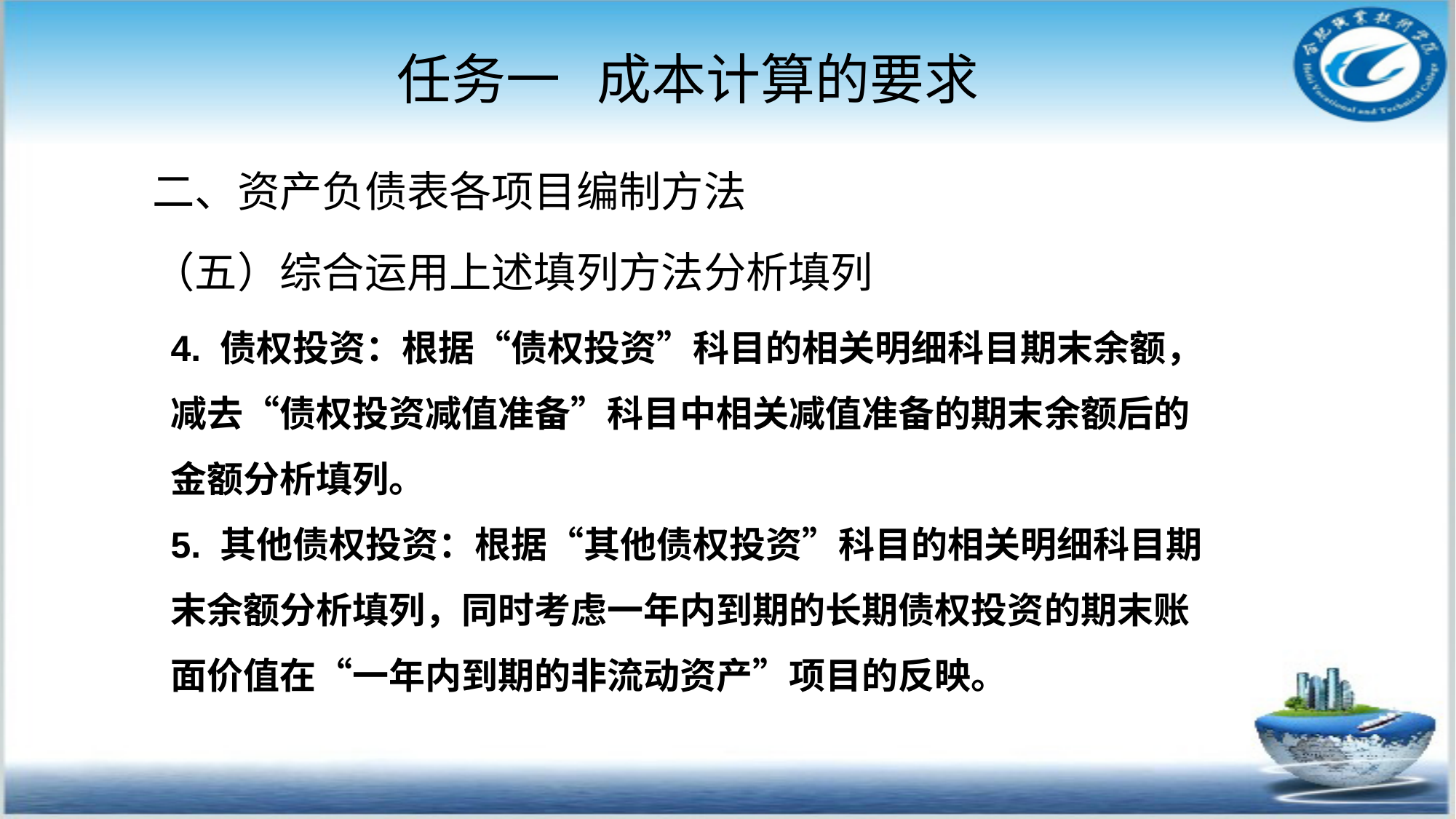

# 任务一   成本计算的要求
二、资产负债表各项目编制方法
（五）综合运用上述填列方法分析填列
4. 债权投资：根据“债权投资”科目的相关明细科目期末余额，减去“债权投资减值准备”科目中相关减值准备的期末余额后的金额分析填列。
5. 其他债权投资：根据“其他债权投资”科目的相关明细科目期末余额分析填列，同时考虑一年内到期的长期债权投资的期末账面价值在“一年内到期的非流动资产”项目的反映。